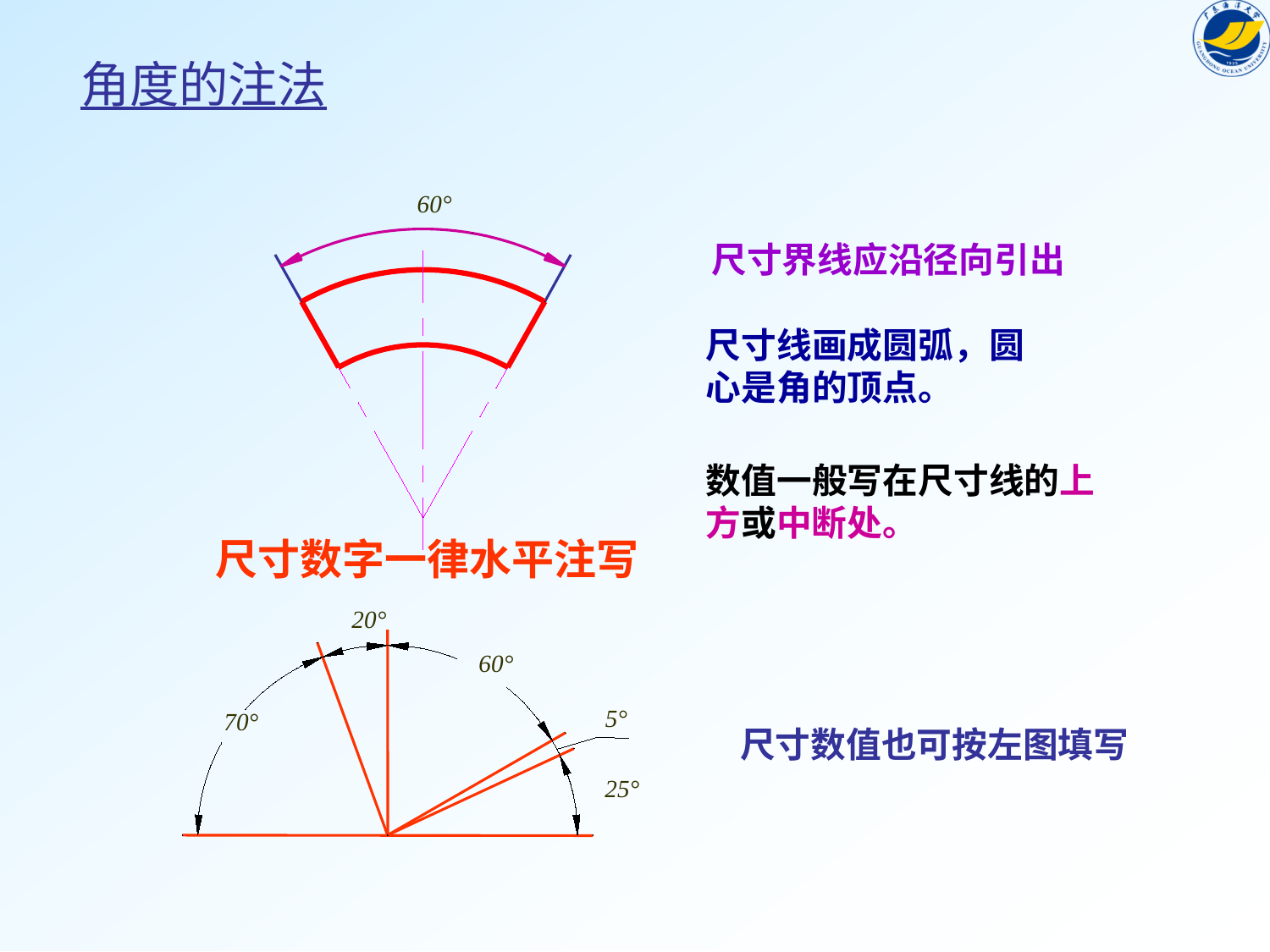

角度的注法
60°

    尺寸界线应沿径向引出

尺寸线画成圆弧，圆心是角的顶点。
数值一般写在尺寸线的上方或中断处。
尺寸数字一律水平注写
20°

60°

5°
70°

25°

尺寸数值也可按左图填写